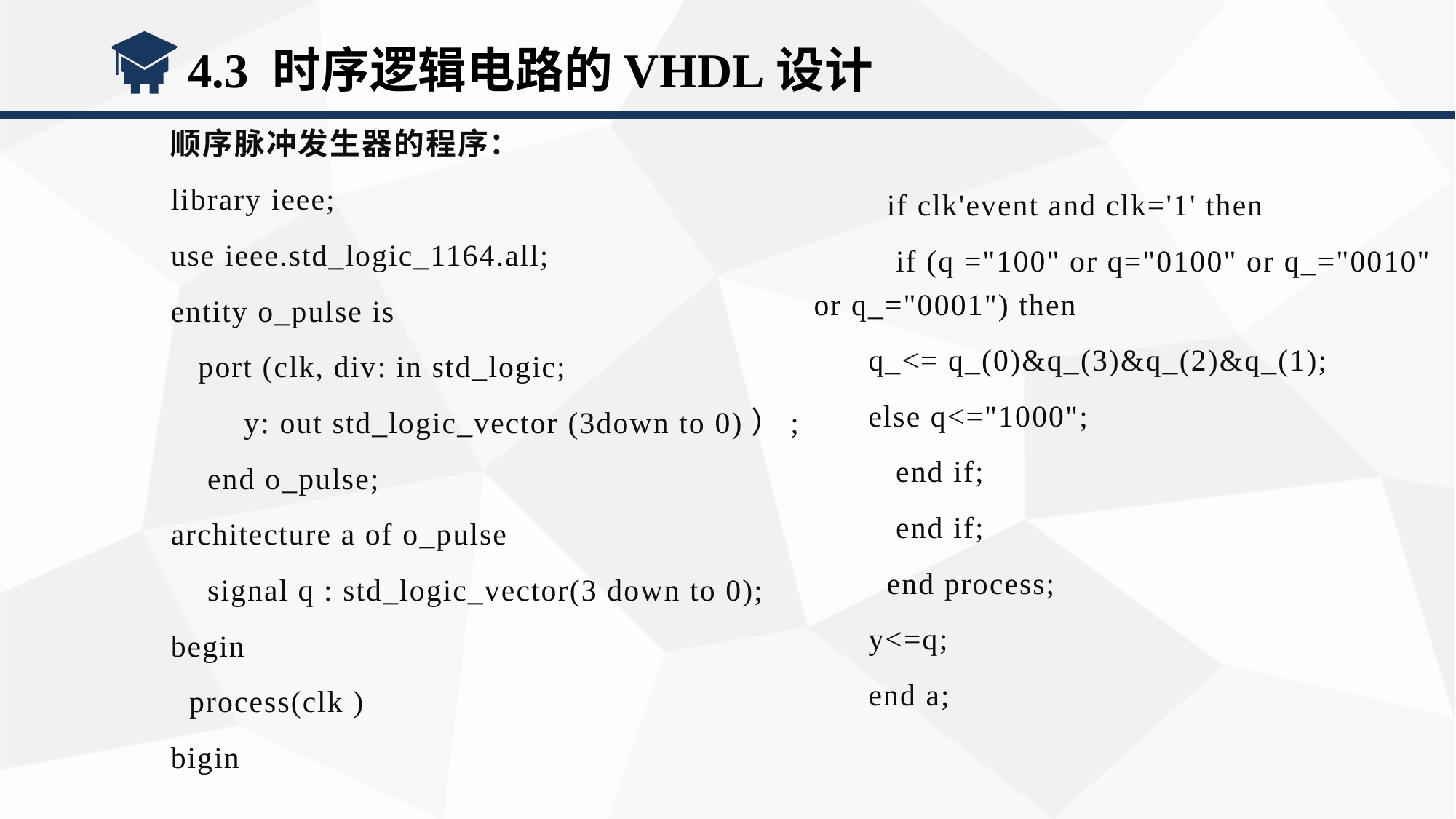

4.3 时序逻辑电路的VHDL设计

顺序脉冲发生器的程序：
library ieee;
use ieee.std_logic_1164.all;
entity o_pulse is
   port (clk, div: in std_logic;
        y: out std_logic_vector (3down to 0)）;
    end o_pulse;
architecture a of o_pulse
    signal q : std_logic_vector(3 down to 0);
begin
  process(clk )
bigin

  if clk'event and clk='1' then
   if (q ="100" or q="0100" or q_="0010" or q_="0001") then
q_<= q_(0)&q_(3)&q_(2)&q_(1);
else q<="1000";
   end if;
   end if;
  end process;
y<=q;
end a;